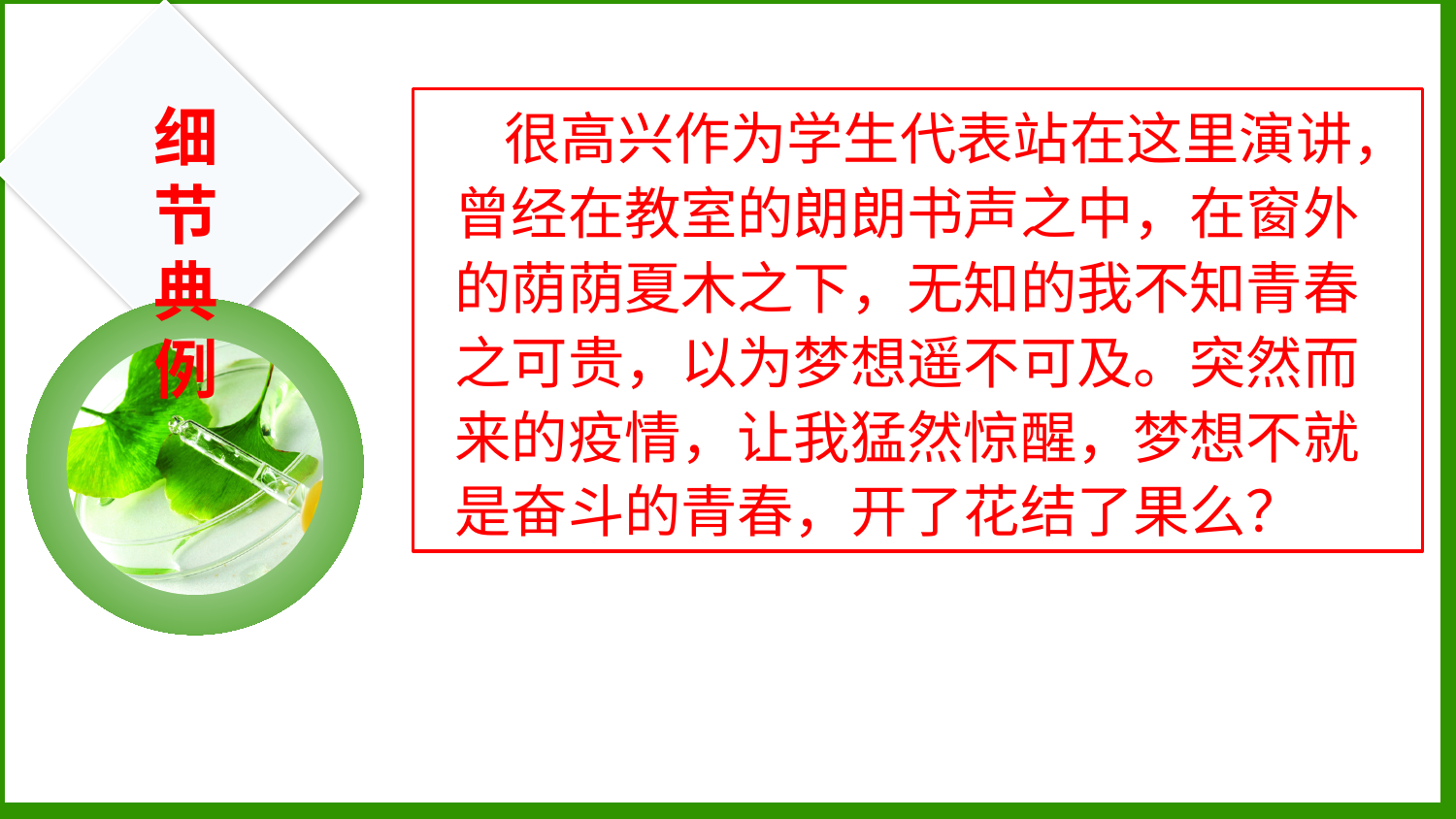

很高兴作为学生代表站在这里演讲，曾经在教室的朗朗书声之中，在窗外的荫荫夏木之下，无知的我不知青春之可贵，以为梦想遥不可及。突然而来的疫情，让我猛然惊醒，梦想不就是奋斗的青春，开了花结了果么？
细节典例